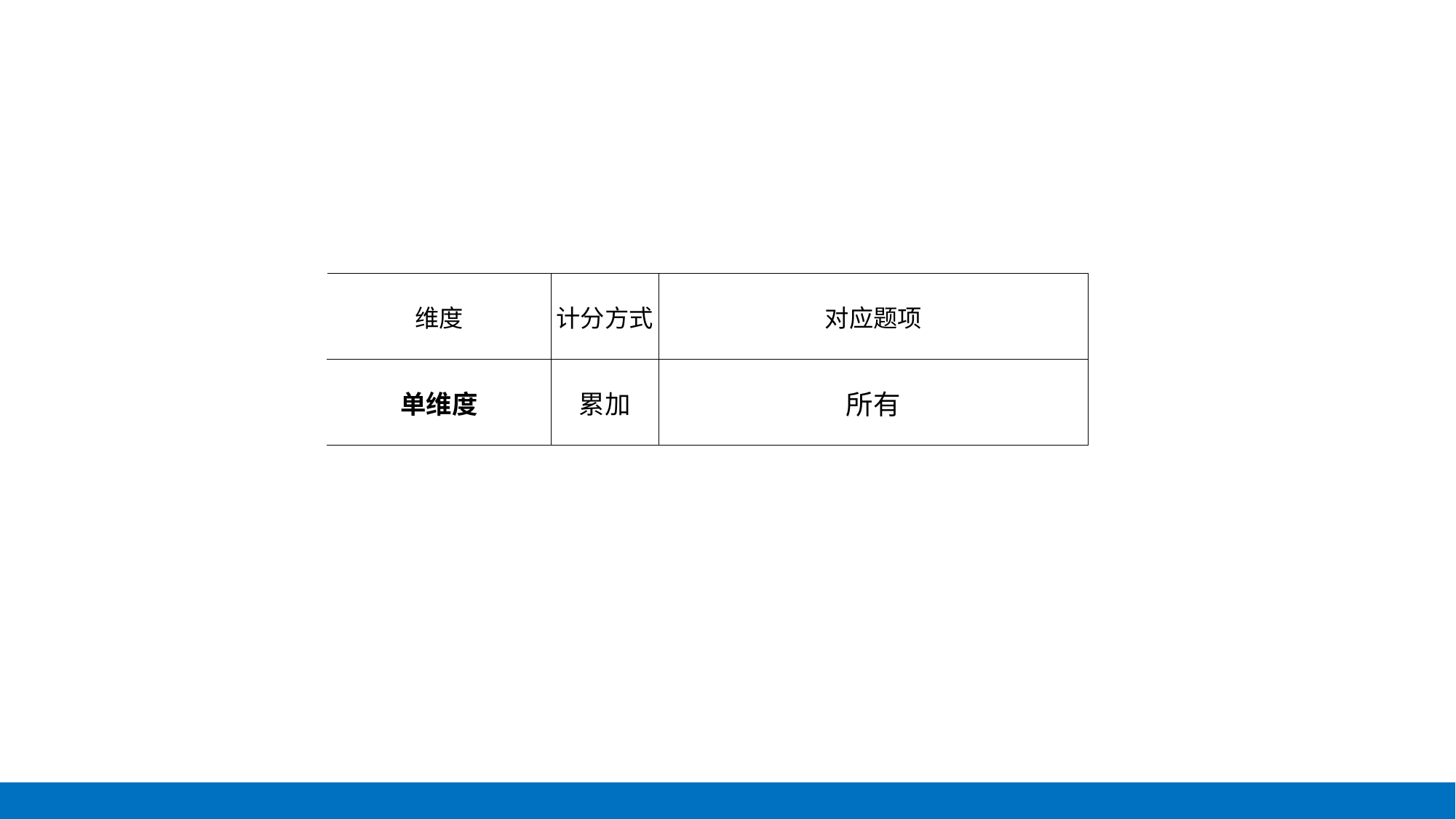

| 维度 | 计分方式 | 对应题项 |
| --- | --- | --- |
| 单维度 | 累加 | 所有 |